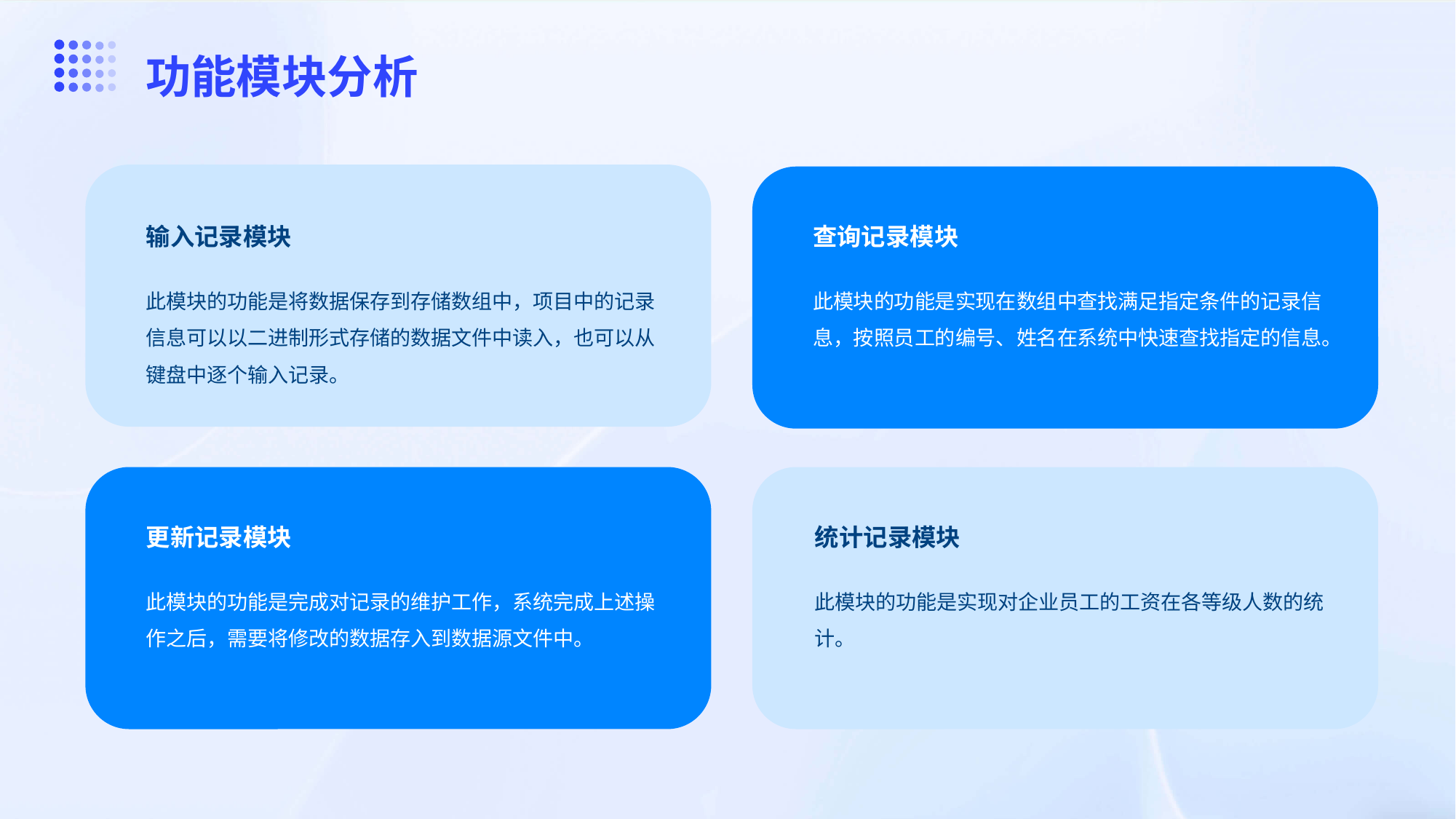

功能模块分析

输入记录模块
查询记录模块
此模块的功能是将数据保存到存储数组中，项目中的记录信息可以以二进制形式存储的数据文件中读入，也可以从键盘中逐个输入记录。
此模块的功能是实现在数组中查找满足指定条件的记录信息，按照员工的编号、姓名在系统中快速查找指定的信息。

更新记录模块
统计记录模块
此模块的功能是完成对记录的维护工作，系统完成上述操作之后，需要将修改的数据存入到数据源文件中。
此模块的功能是实现对企业员工的工资在各等级人数的统计。